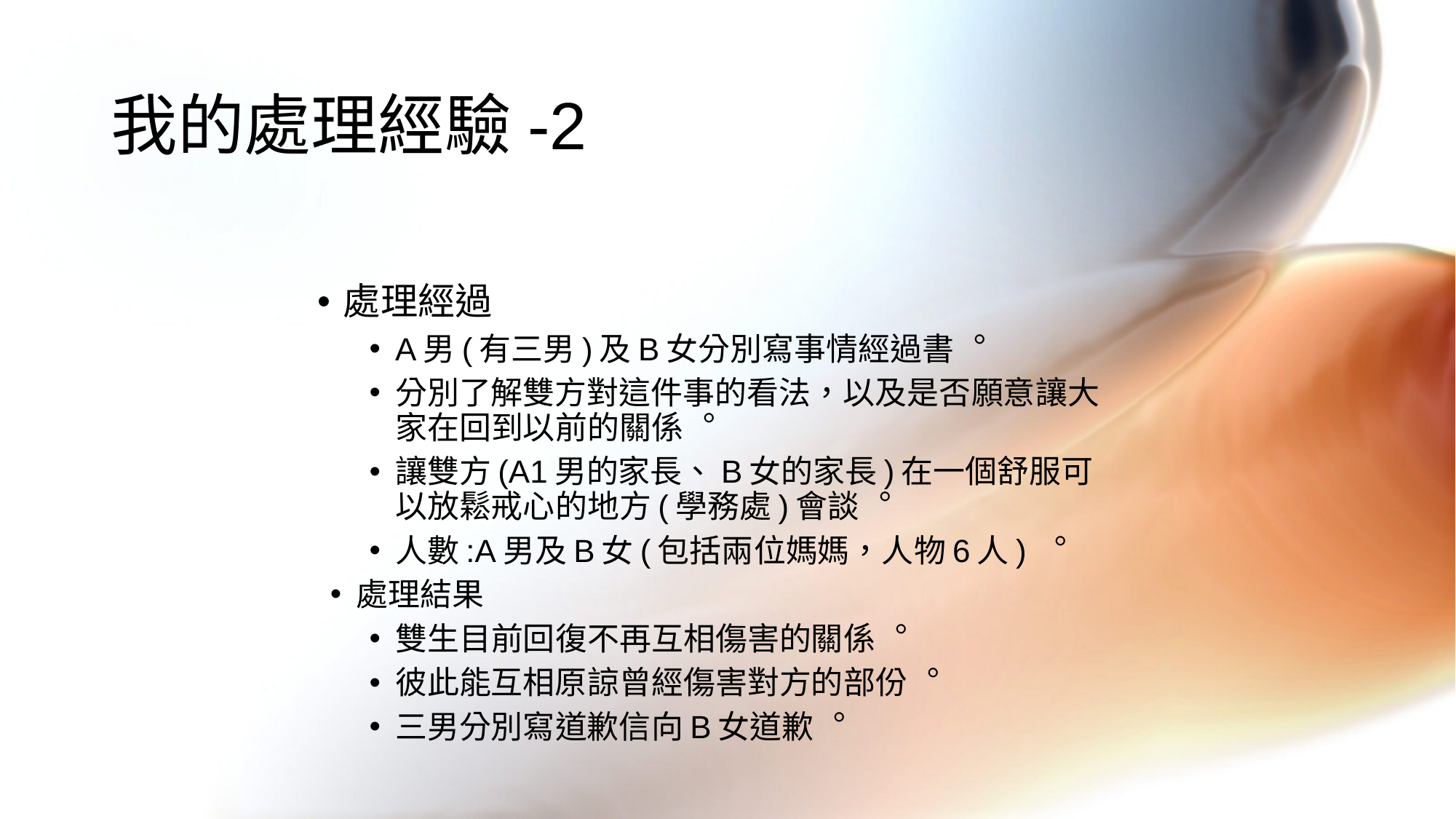

# 我的處理經驗-2
處理經過
A男(有三男)及B女分別寫事情經過書︒
分別了解雙方對這件事的看法，以及是否願意讓大家在回到以前的關係︒
讓雙方(A1男的家長、B女的家長)在一個舒服可以放鬆戒心的地方(學務處)會談︒
人數:A男及B女(包括兩位媽媽，人物6人) ︒
處理結果
雙生目前回復不再互相傷害的關係︒
彼此能互相原諒曾經傷害對方的部份︒
三男分別寫道歉信向B女道歉︒